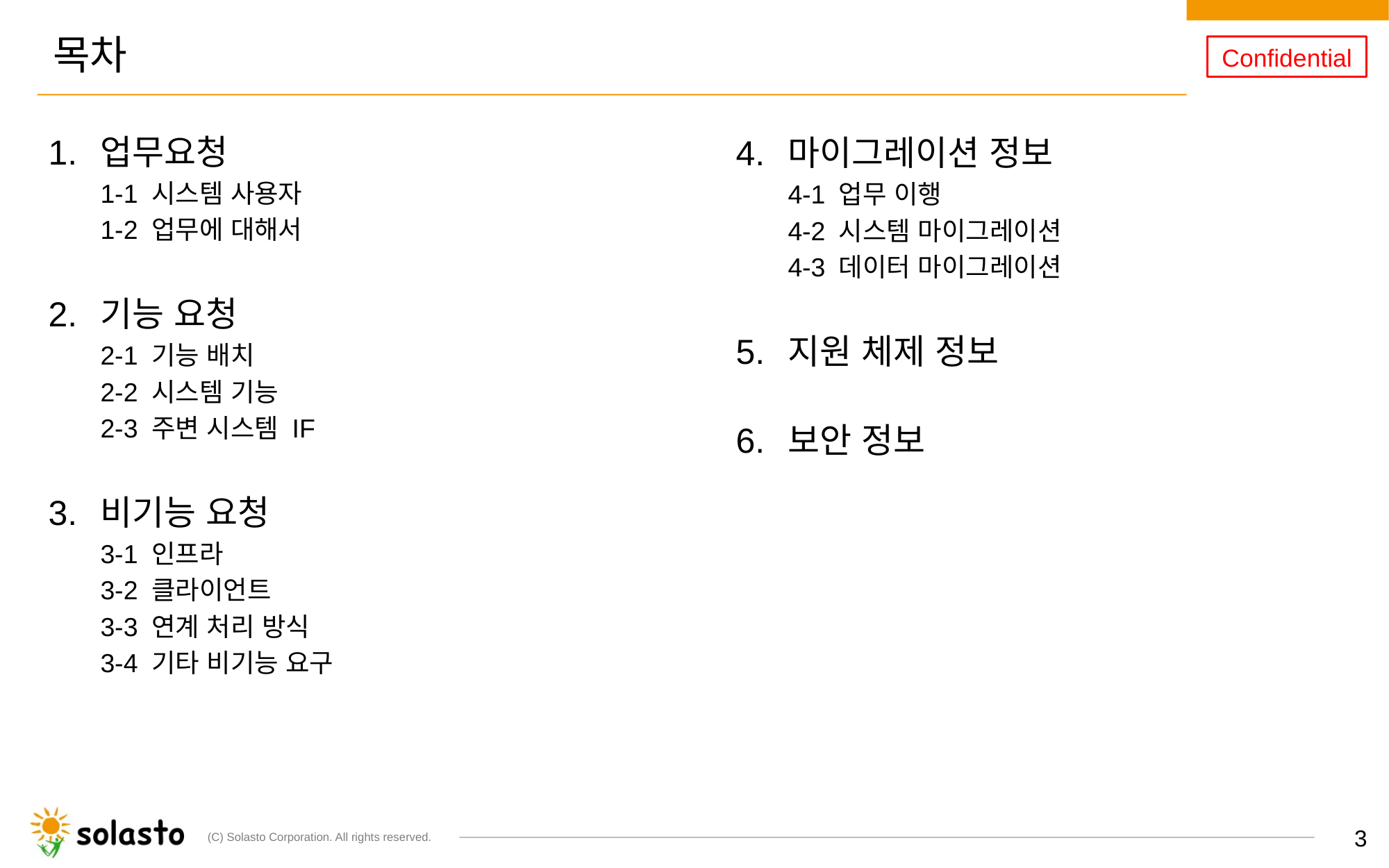

# 목차
업무요청
1-1 시스템 사용자
1-2 업무에 대해서

기능 요청
2-1 기능 배치
2-2 시스템 기능
2-3 주변 시스템 IF

비기능 요청
3-1 인프라
3-2 클라이언트
3-3 연계 처리 방식
3-4 기타 비기능 요구

마이그레이션 정보
4-1 업무 이행
4-2 시스템 마이그레이션
4-3 데이터 마이그레이션

지원 체제 정보

보안 정보